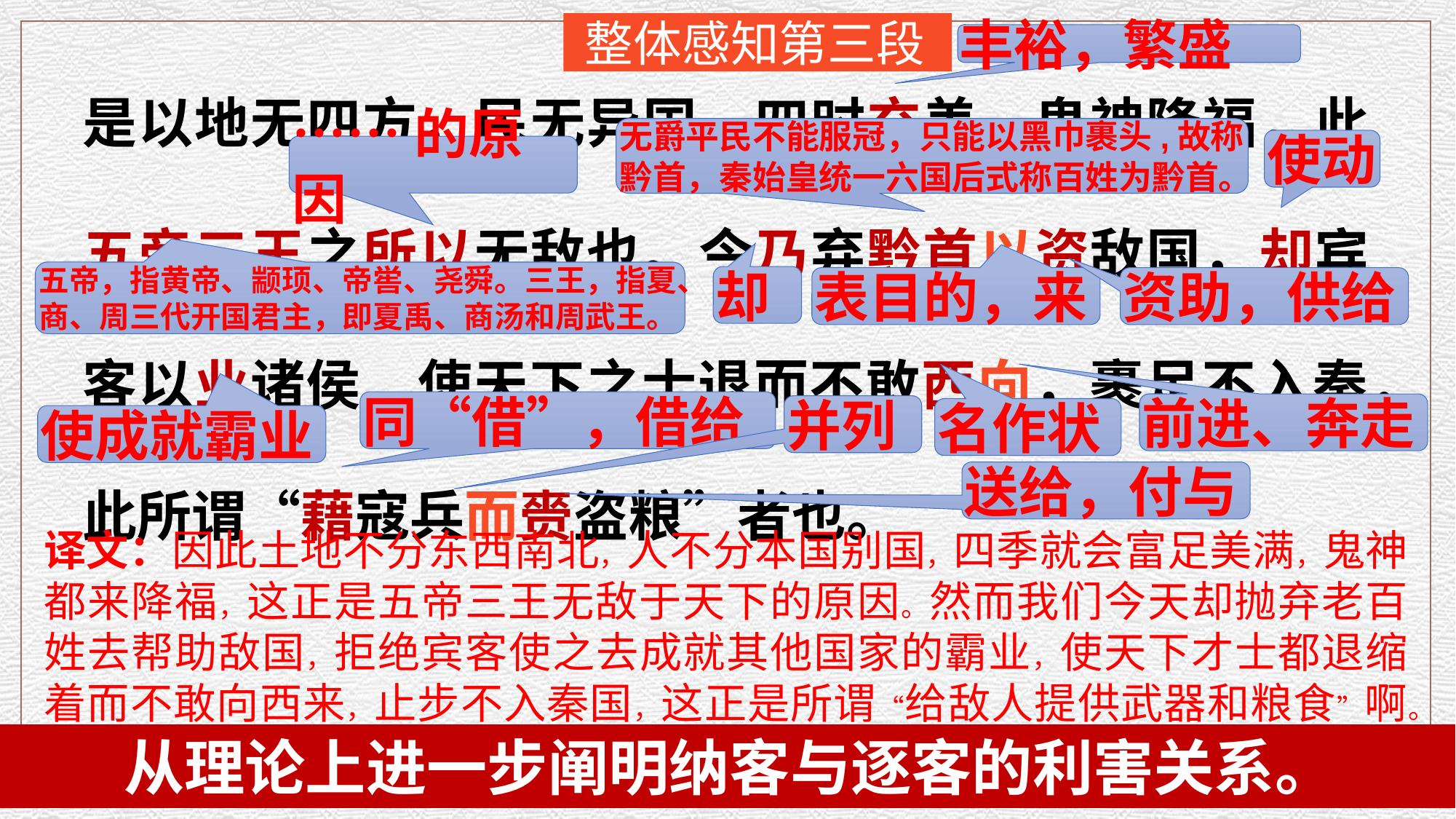

整体感知第三段
是以地无四方，民无异国，四时充美，鬼神降福，此五帝三王之所以无敌也。今乃弃黔首以资敌国，却宾客以业诸侯，使天下之士退而不敢西向，裹足不入秦，此所谓“藉寇兵而赍盗粮”者也。
丰裕，繁盛
无爵平民不能服冠，只能以黑巾裹头,故称黔首，秦始皇统一六国后式称百姓为黔首。
使动
……的原因
五帝，指黄帝、颛顼、帝喾、尧舜。三王，指夏、商、周三代开国君主，即夏禹、商汤和周武王。
却
表目的，来
资助，供给
同“借”，借给
前进、奔走
并列
名作状
使成就霸业
送给，付与
译文：因此土地不分东西南北，人不分本国别国，四季就会富足美满，鬼神都来降福，这正是五帝三王无敌于天下的原因。然而我们今天却抛弃老百姓去帮助敌国，拒绝宾客使之去成就其他国家的霸业，使天下才士都退缩着而不敢向西来，止步不入秦国，这正是所谓“给敌人提供武器和粮食”啊。
从理论上进一步阐明纳客与逐客的利害关系。